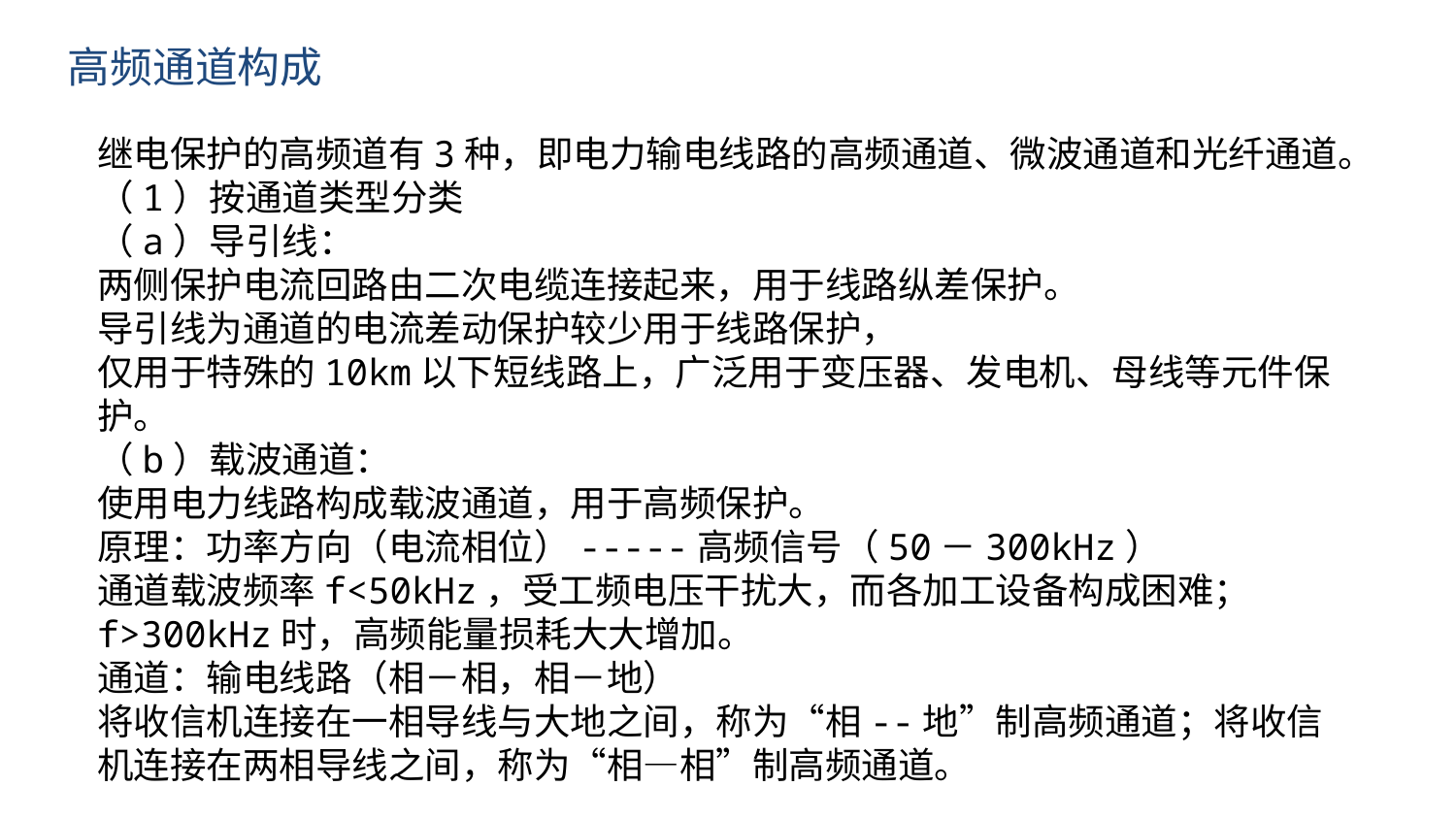

高频通道构成
继电保护的高频道有3种，即电力输电线路的高频通道、微波通道和光纤通道。
（1）按通道类型分类
（a）导引线：
两侧保护电流回路由二次电缆连接起来，用于线路纵差保护。
导引线为通道的电流差动保护较少用于线路保护，
仅用于特殊的10km以下短线路上，广泛用于变压器、发电机、母线等元件保护。
（b）载波通道：
使用电力线路构成载波通道，用于高频保护。
原理：功率方向（电流相位）-----高频信号（50－300kHz）
通道载波频率f<50kHz，受工频电压干扰大，而各加工设备构成困难；f>300kHz时，高频能量损耗大大增加。
通道：输电线路（相－相，相－地）
将收信机连接在一相导线与大地之间，称为“相--地”制高频通道；将收信机连接在两相导线之间，称为“相—相”制高频通道。

教学难